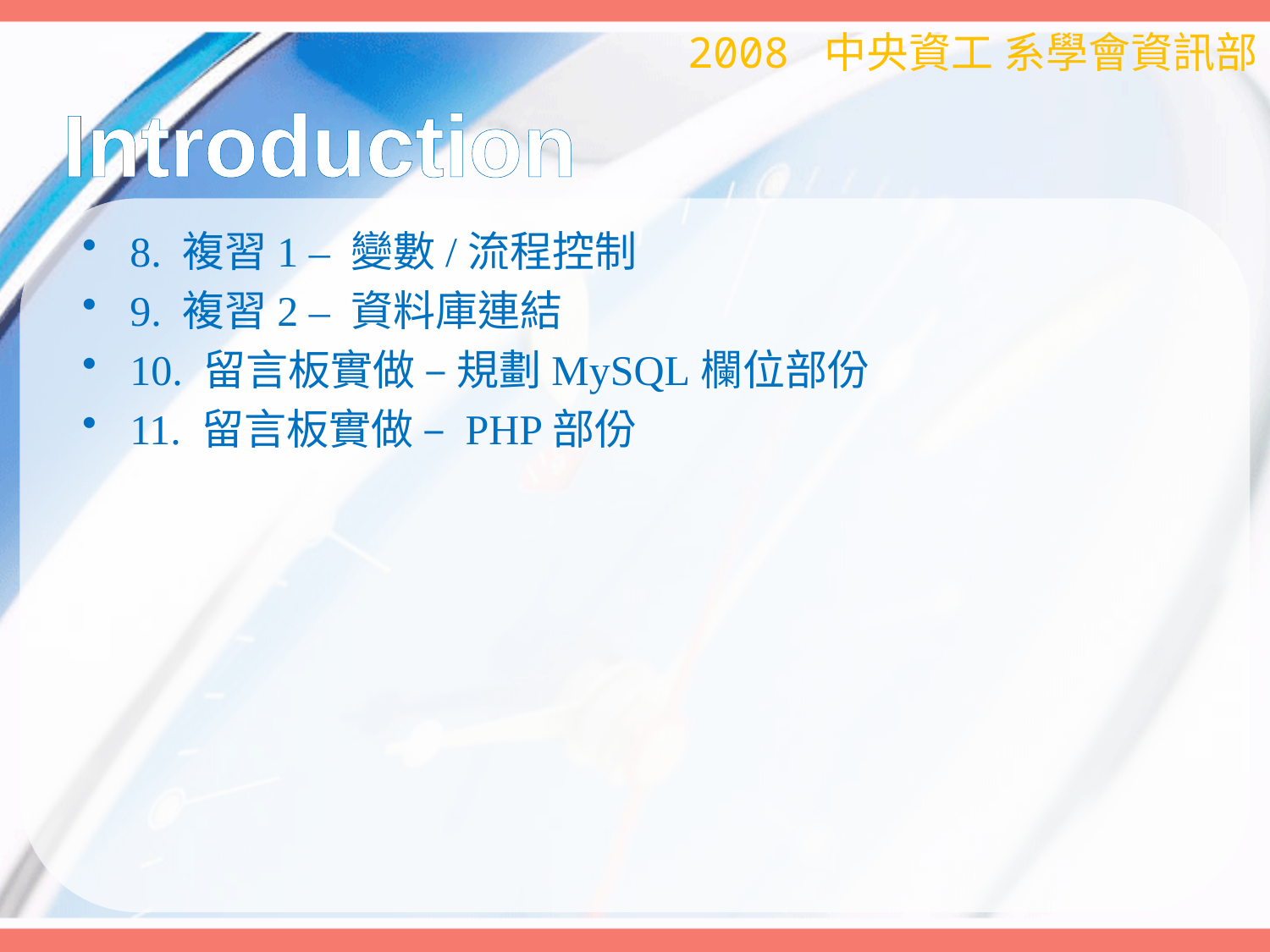

2008 中央資工 系學會資訊部
# Introduction

8. 複習1 – 變數/流程控制
9. 複習2 – 資料庫連結
10. 留言板實做 – 規劃MySQL欄位部份
11. 留言板實做 – PHP部份